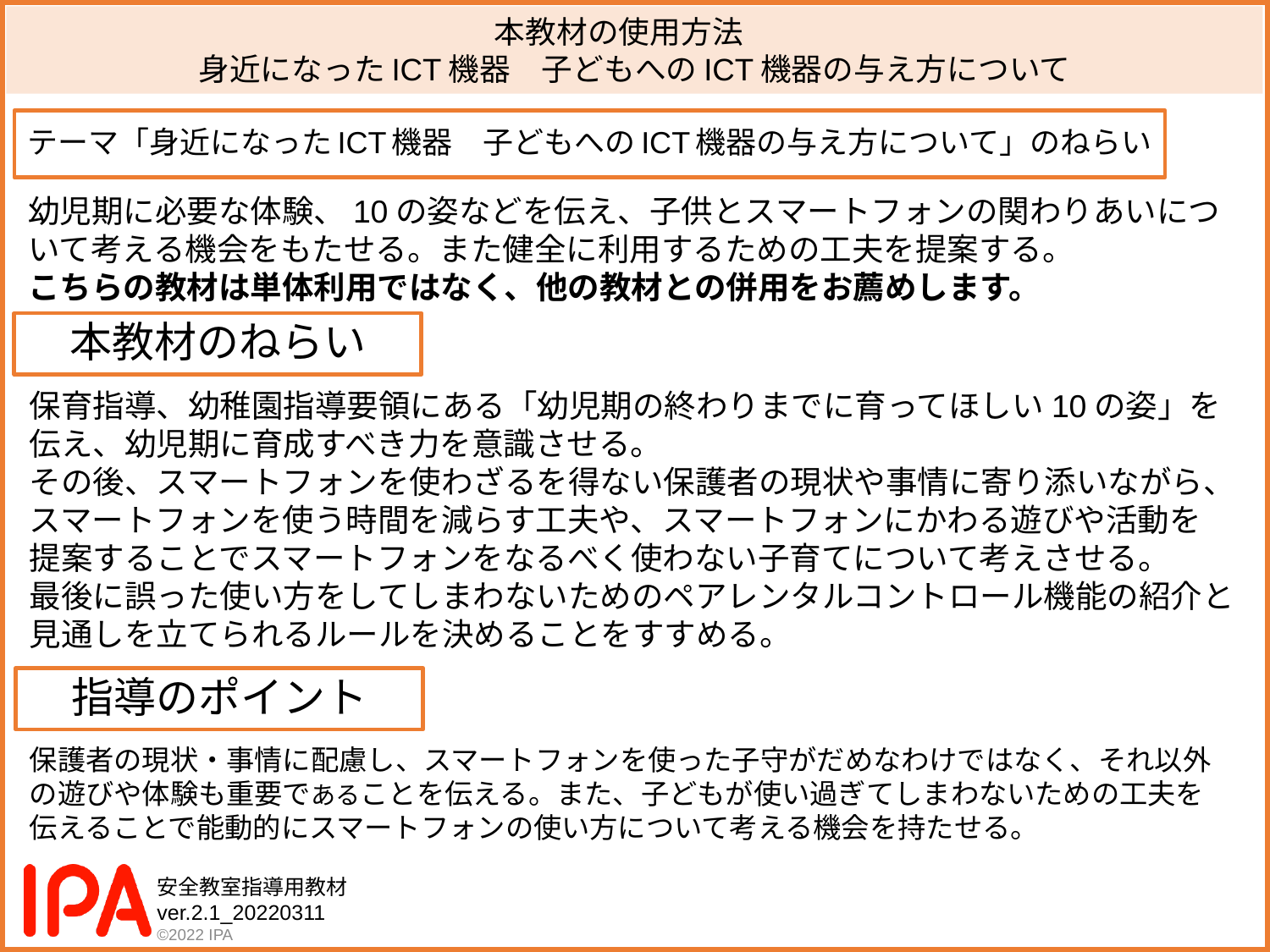

# 本教材の使用方法　 身近になったICT機器　子どもへのICT機器の与え方について
テーマ「身近になったICT機器　子どもへのICT機器の与え方について」のねらい
幼児期に必要な体験、10の姿などを伝え、子供とスマートフォンの関わりあいにつ
いて考える機会をもたせる。また健全に利用するための工夫を提案する。
こちらの教材は単体利用ではなく、他の教材との併用をお薦めします。
本教材のねらい
保育指導、幼稚園指導要領にある「幼児期の終わりまでに育ってほしい10の姿」を
伝え、幼児期に育成すべき力を意識させる。
その後、スマートフォンを使わざるを得ない保護者の現状や事情に寄り添いながら、
スマートフォンを使う時間を減らす工夫や、スマートフォンにかわる遊びや活動を
提案することでスマートフォンをなるべく使わない子育てについて考えさせる。
最後に誤った使い方をしてしまわないためのペアレンタルコントロール機能の紹介と
見通しを立てられるルールを決めることをすすめる。
指導のポイント
保護者の現状・事情に配慮し、スマートフォンを使った子守がだめなわけではなく、それ以外の遊びや体験も重要であることを伝える。また、子どもが使い過ぎてしまわないための工夫を伝えることで能動的にスマートフォンの使い方について考える機会を持たせる。